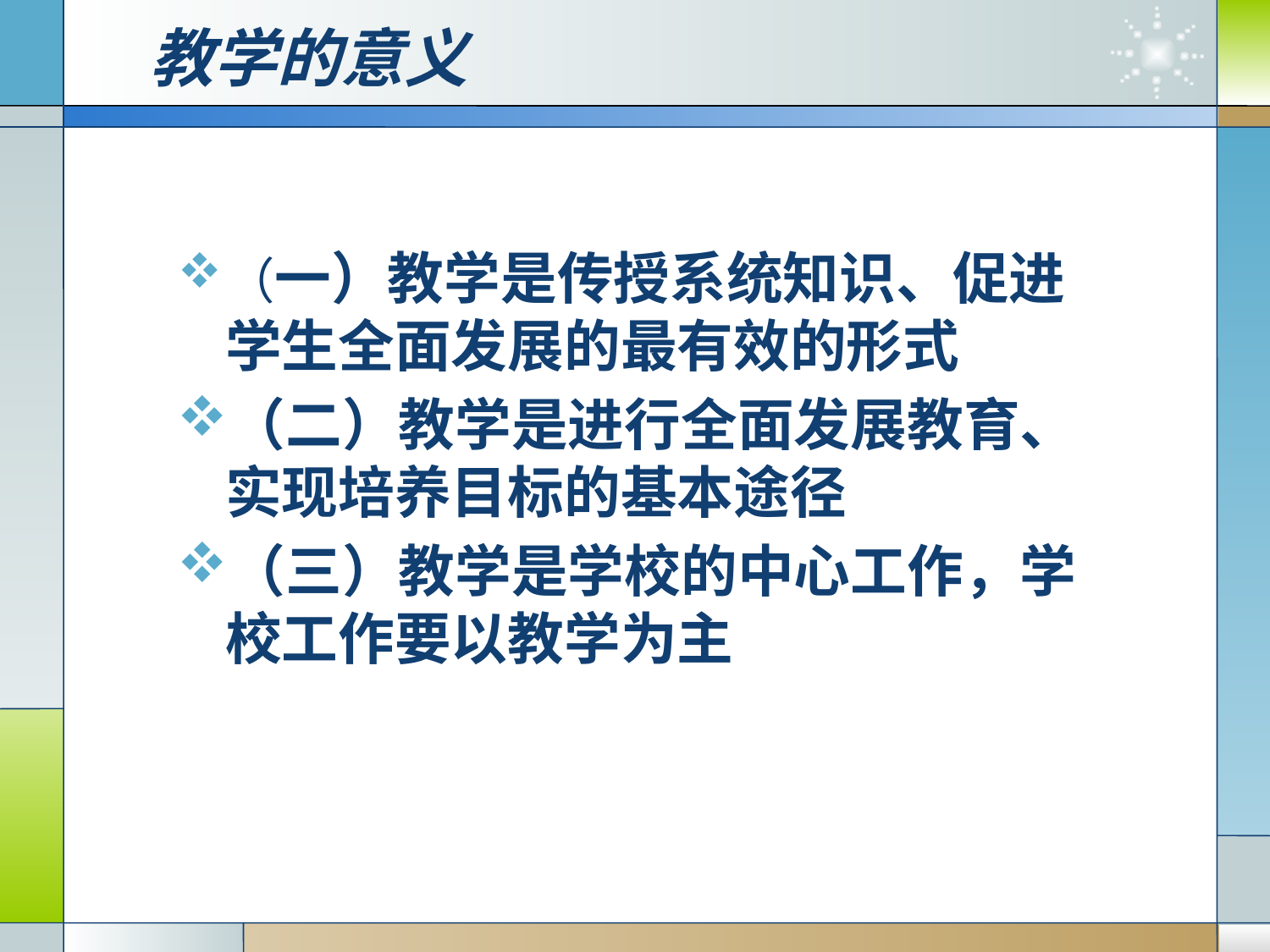

# 教学的意义
（一）教学是传授系统知识、促进学生全面发展的最有效的形式
（二）教学是进行全面发展教育、实现培养目标的基本途径
（三）教学是学校的中心工作，学校工作要以教学为主